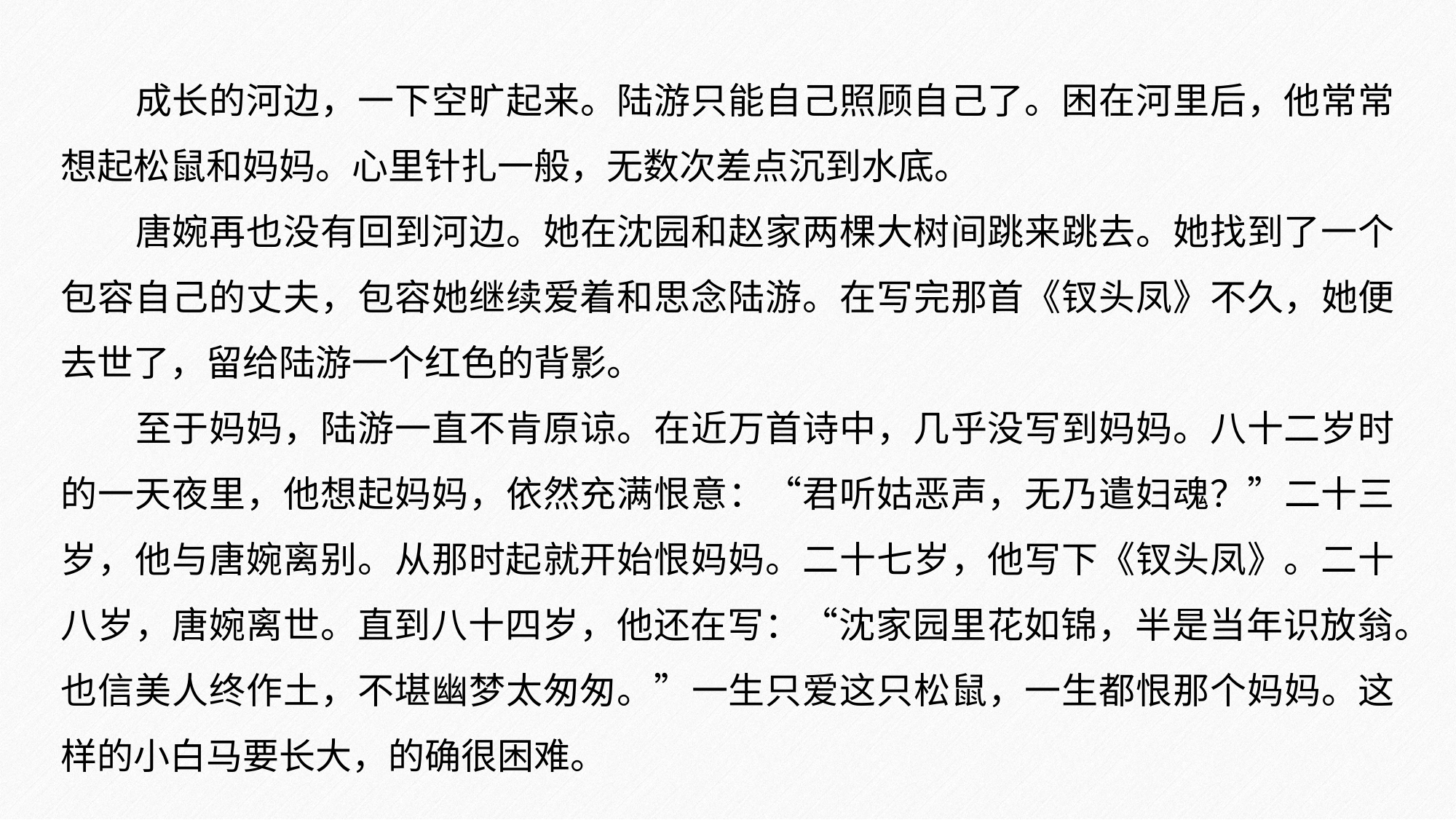

成长的河边，一下空旷起来。陆游只能自己照顾自己了。困在河里后，他常常想起松鼠和妈妈。心里针扎一般，无数次差点沉到水底。
唐婉再也没有回到河边。她在沈园和赵家两棵大树间跳来跳去。她找到了一个包容自己的丈夫，包容她继续爱着和思念陆游。在写完那首《钗头凤》不久，她便去世了，留给陆游一个红色的背影。
至于妈妈，陆游一直不肯原谅。在近万首诗中，几乎没写到妈妈。八十二岁时的一天夜里，他想起妈妈，依然充满恨意：“君听姑恶声，无乃遣妇魂？”二十三岁，他与唐婉离别。从那时起就开始恨妈妈。二十七岁，他写下《钗头凤》。二十八岁，唐婉离世。直到八十四岁，他还在写：“沈家园里花如锦，半是当年识放翁。也信美人终作土，不堪幽梦太匆匆。”一生只爱这只松鼠，一生都恨那个妈妈。这样的小白马要长大，的确很困难。